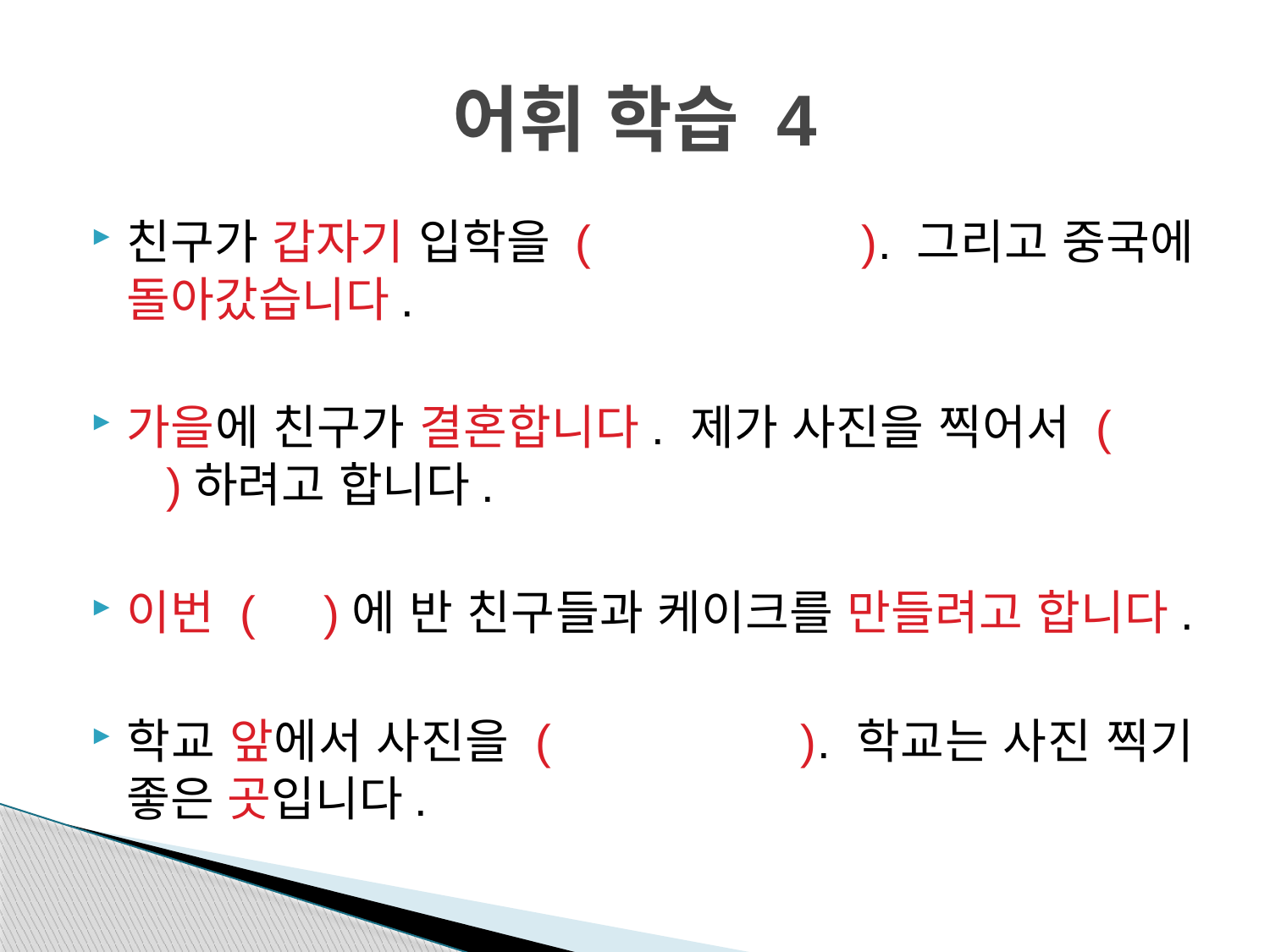

# 어휘 학습 4
친구가 갑자기 입학을 (                    ). 그리고 중국에 돌아갔습니다.

가을에 친구가 결혼합니다. 제가 사진을 찍어서 (          )하려고 합니다.

이번 (     )에 반 친구들과 케이크를 만들려고 합니다.

학교 앞에서 사진을 (                  ). 학교는 사진 찍기 좋은 곳입니다.